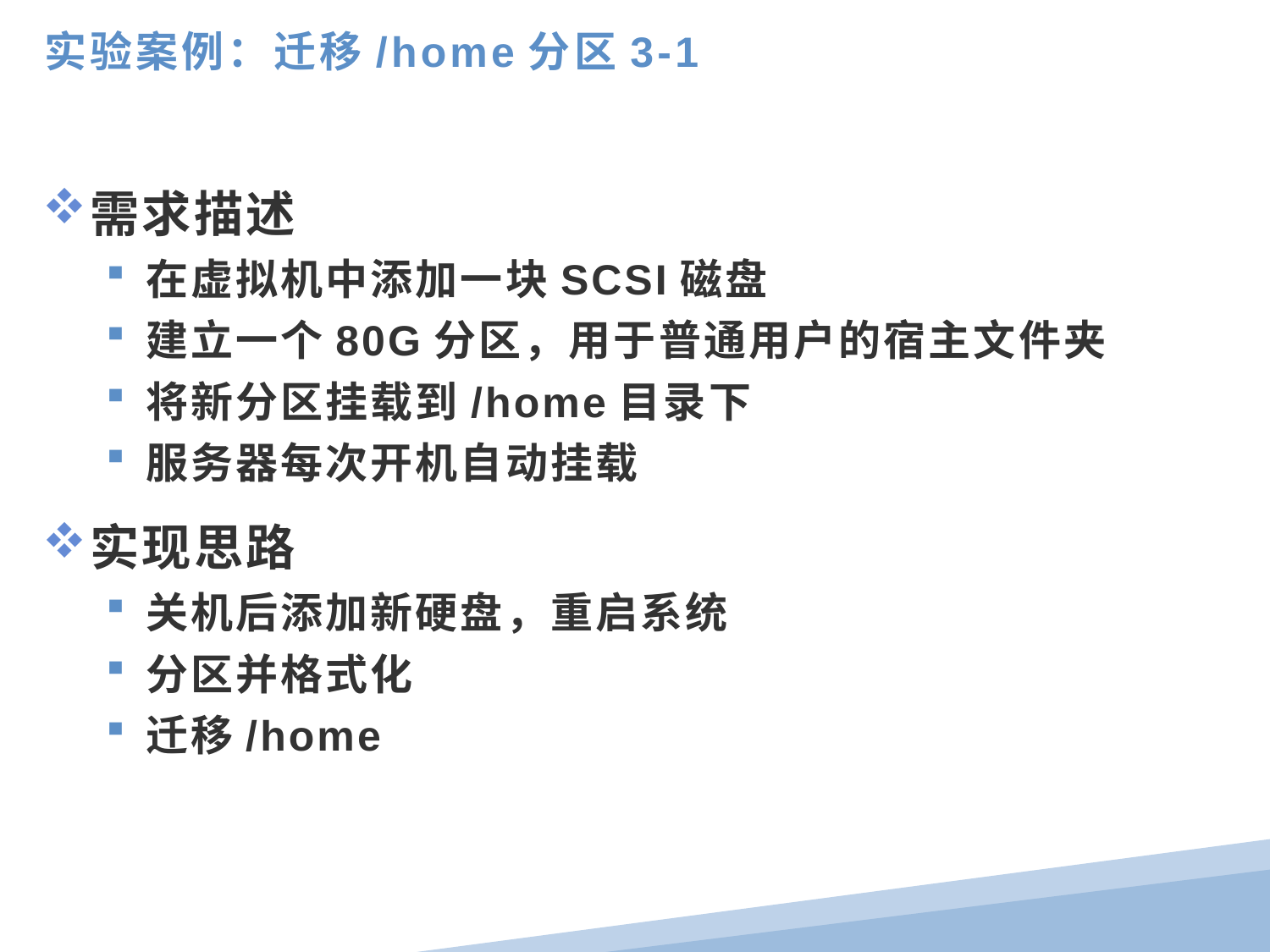

实验案例：迁移/home分区3-1
需求描述
在虚拟机中添加一块SCSI磁盘
建立一个80G分区，用于普通用户的宿主文件夹
将新分区挂载到/home目录下
服务器每次开机自动挂载
实现思路
关机后添加新硬盘，重启系统
分区并格式化
迁移/home